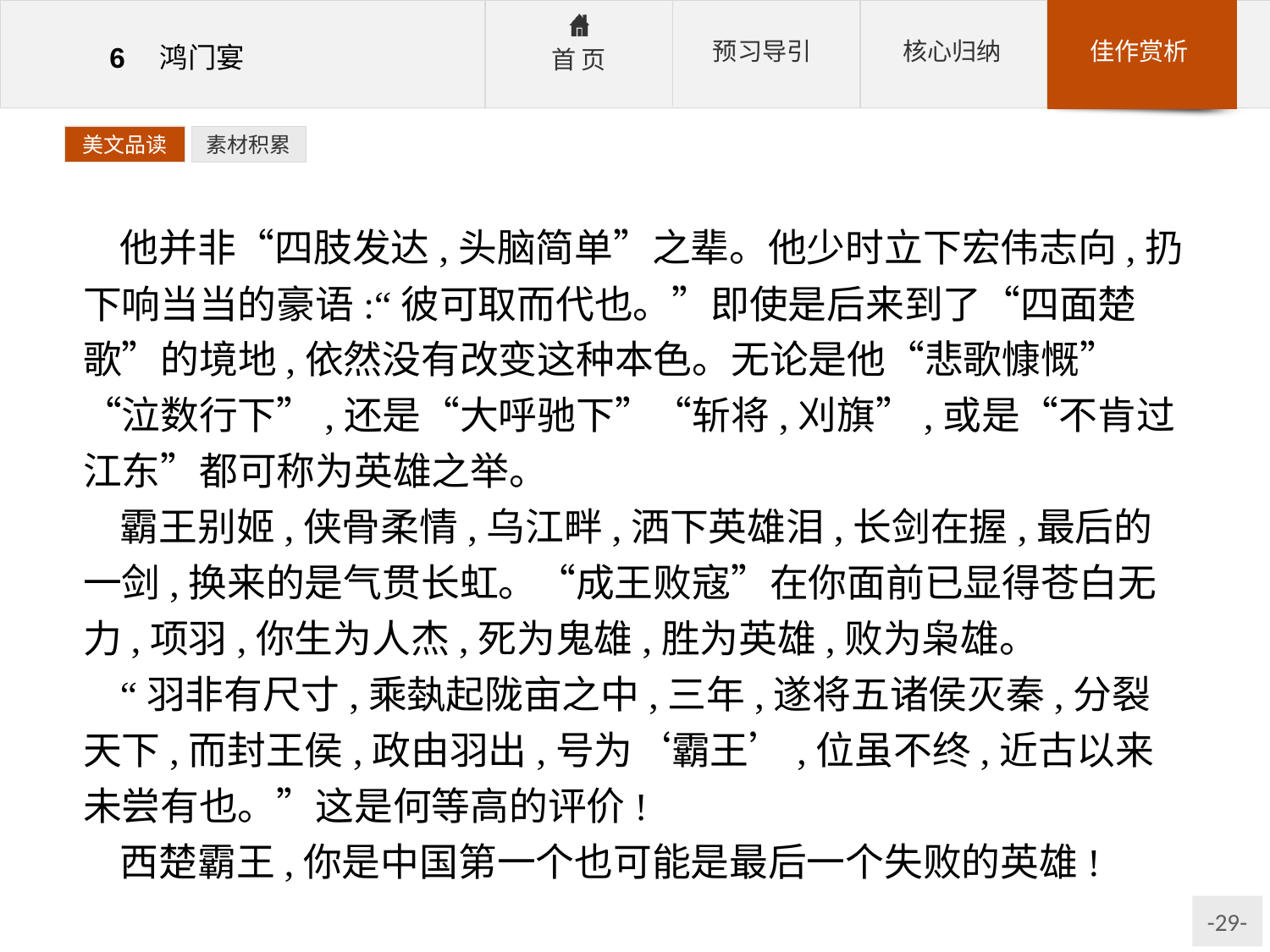

美文品读
素材积累
他并非“四肢发达,头脑简单”之辈。他少时立下宏伟志向,扔下响当当的豪语:“彼可取而代也。”即使是后来到了“四面楚歌”的境地,依然没有改变这种本色。无论是他“悲歌慷慨”“泣数行下”,还是“大呼驰下”“斩将,刈旗”,或是“不肯过江东”都可称为英雄之举。
霸王别姬,侠骨柔情,乌江畔,洒下英雄泪,长剑在握,最后的一剑,换来的是气贯长虹。“成王败寇”在你面前已显得苍白无力,项羽,你生为人杰,死为鬼雄,胜为英雄,败为枭雄。
“羽非有尺寸,乘埶起陇亩之中,三年,遂将五诸侯灭秦,分裂天下,而封王侯,政由羽出,号为‘霸王’,位虽不终,近古以来未尝有也。”这是何等高的评价!
西楚霸王,你是中国第一个也可能是最后一个失败的英雄!